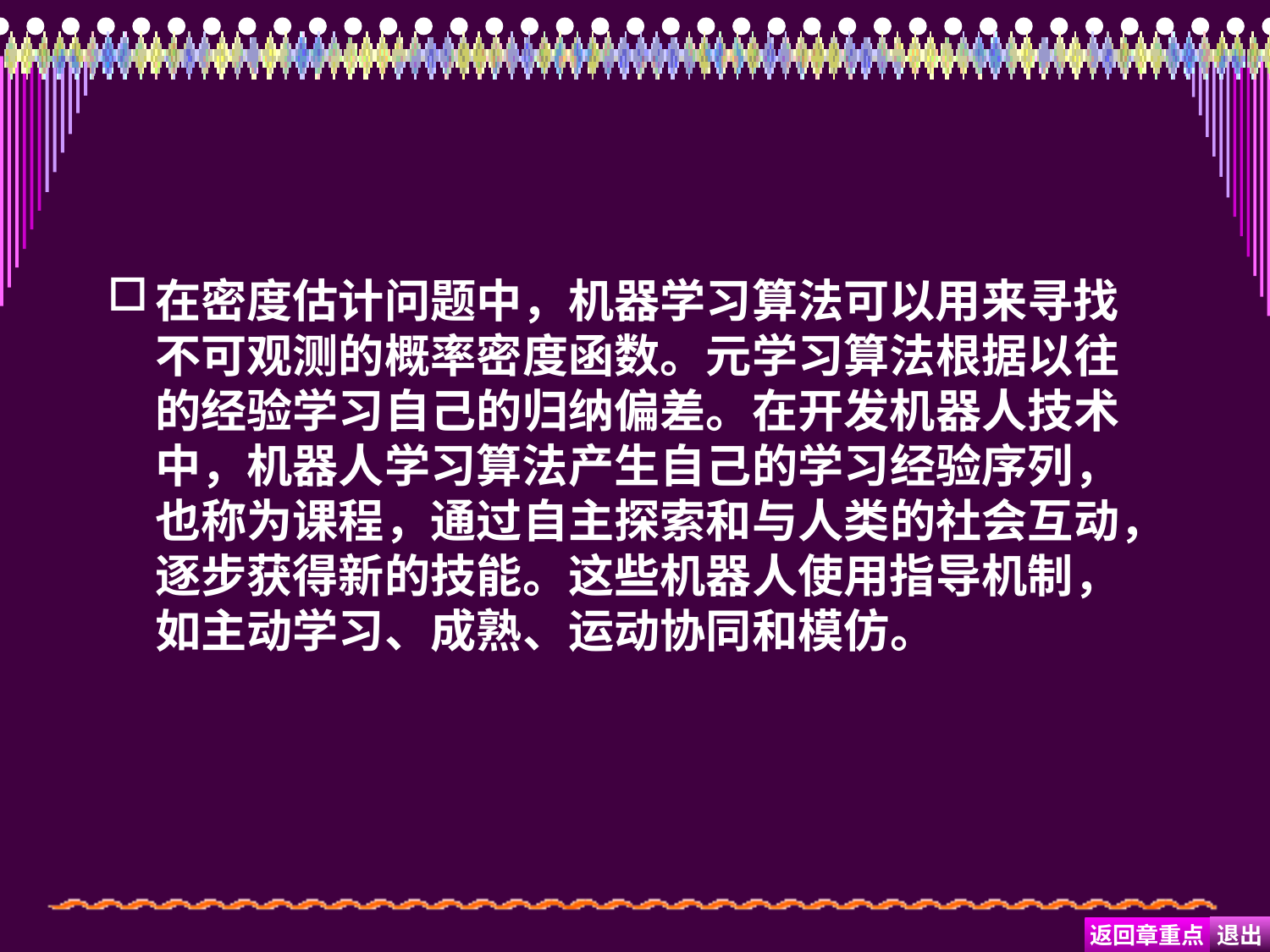

#
在密度估计问题中，机器学习算法可以用来寻找不可观测的概率密度函数。元学习算法根据以往的经验学习自己的归纳偏差。在开发机器人技术中，机器人学习算法产生自己的学习经验序列，也称为课程，通过自主探索和与人类的社会互动，逐步获得新的技能。这些机器人使用指导机制，如主动学习、成熟、运动协同和模仿。